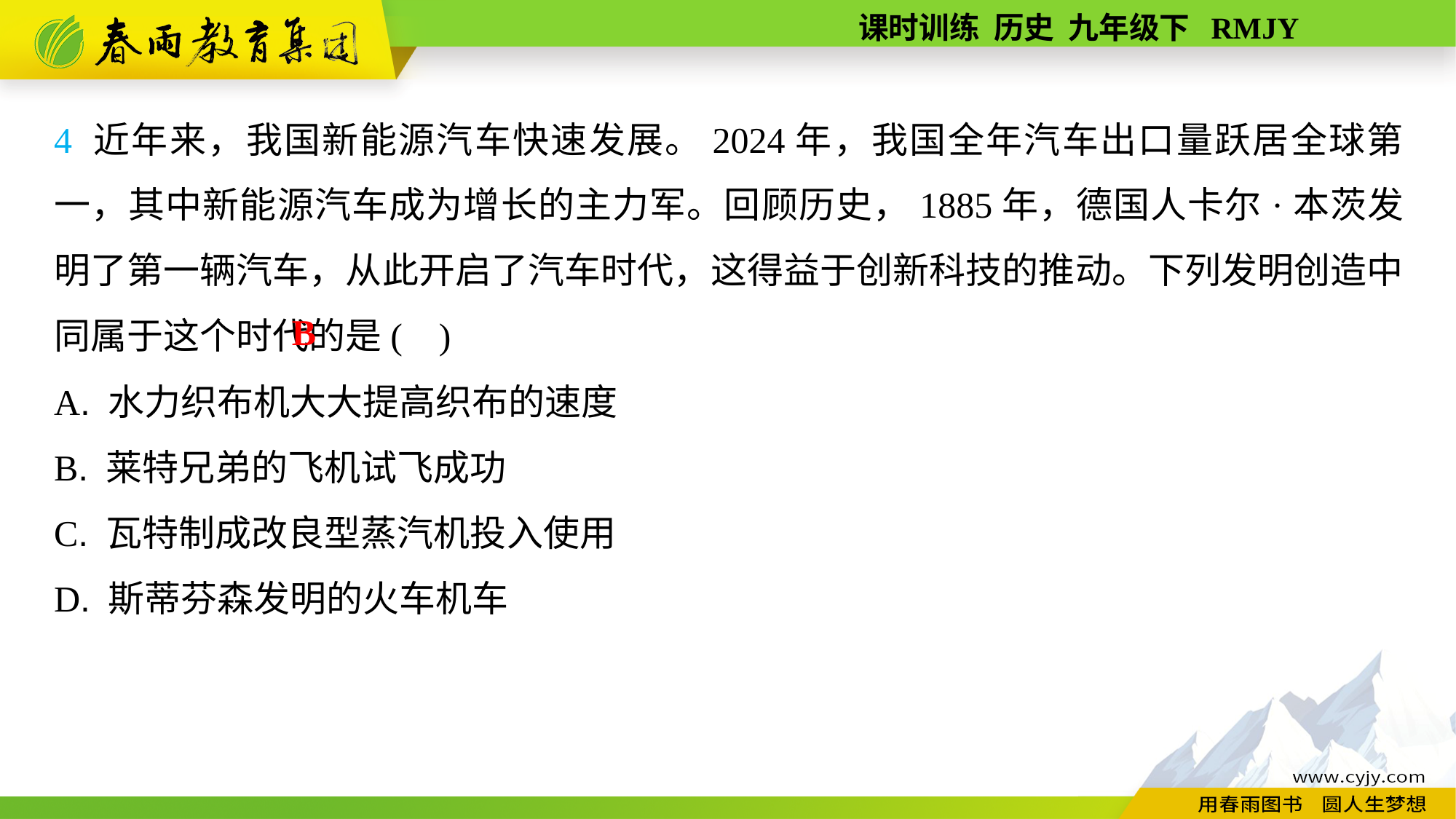

4 近年来，我国新能源汽车快速发展。2024年，我国全年汽车出口量跃居全球第一，其中新能源汽车成为增长的主力军。回顾历史，1885年，德国人卡尔·本茨发明了第一辆汽车，从此开启了汽车时代，这得益于创新科技的推动。下列发明创造中同属于这个时代的是(    )
A. 水力织布机大大提高织布的速度
B. 莱特兄弟的飞机试飞成功
C. 瓦特制成改良型蒸汽机投入使用
D. 斯蒂芬森发明的火车机车
B